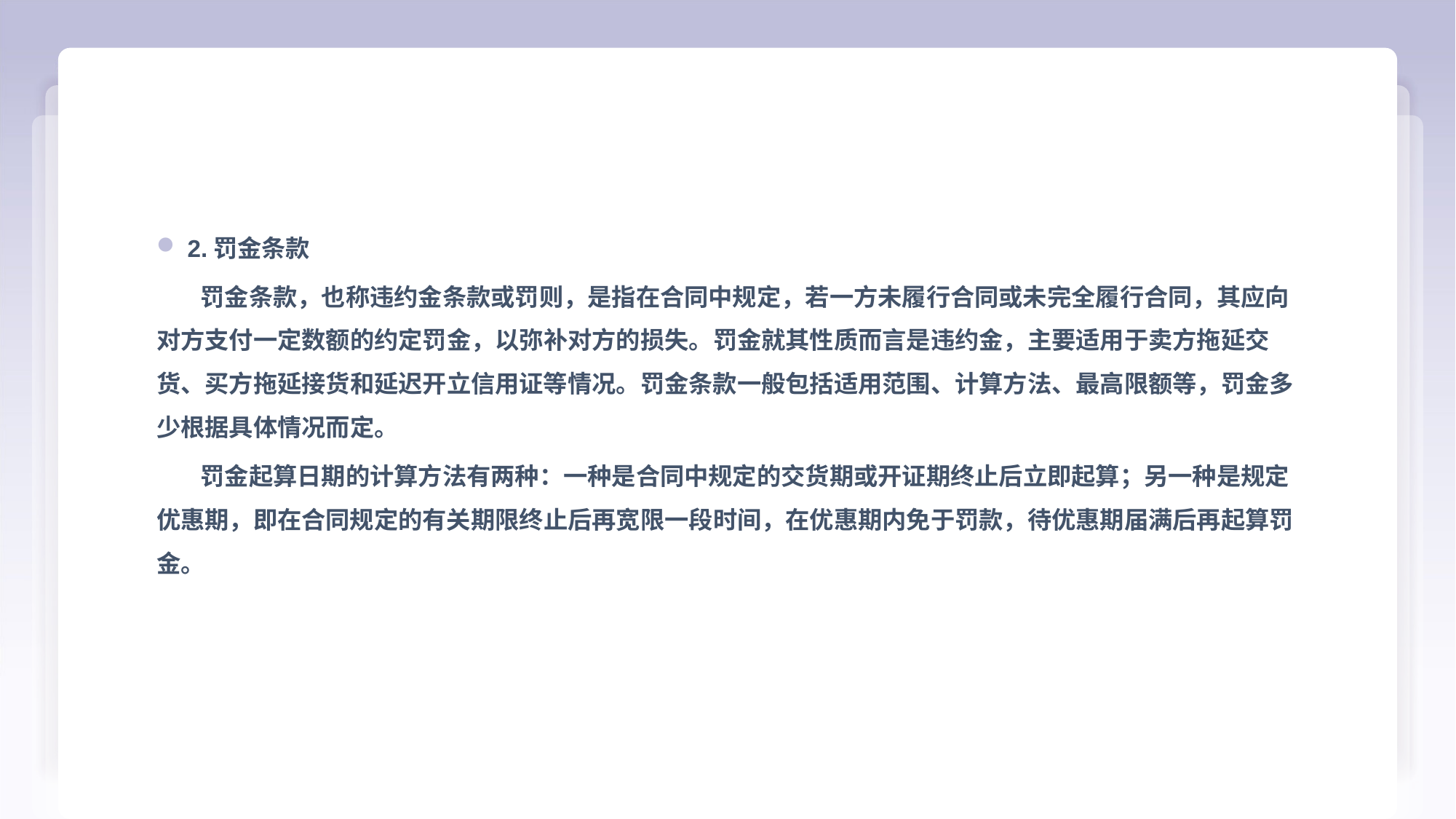

2.罚金条款
       罚金条款，也称违约金条款或罚则，是指在合同中规定，若一方未履行合同或未完全履行合同，其应向对方支付一定数额的约定罚金，以弥补对方的损失。罚金就其性质而言是违约金，主要适用于卖方拖延交货、买方拖延接货和延迟开立信用证等情况。罚金条款一般包括适用范围、计算方法、最高限额等，罚金多少根据具体情况而定。
       罚金起算日期的计算方法有两种：一种是合同中规定的交货期或开证期终止后立即起算；另一种是规定优惠期，即在合同规定的有关期限终止后再宽限一段时间，在优惠期内免于罚款，待优惠期届满后再起算罚金。